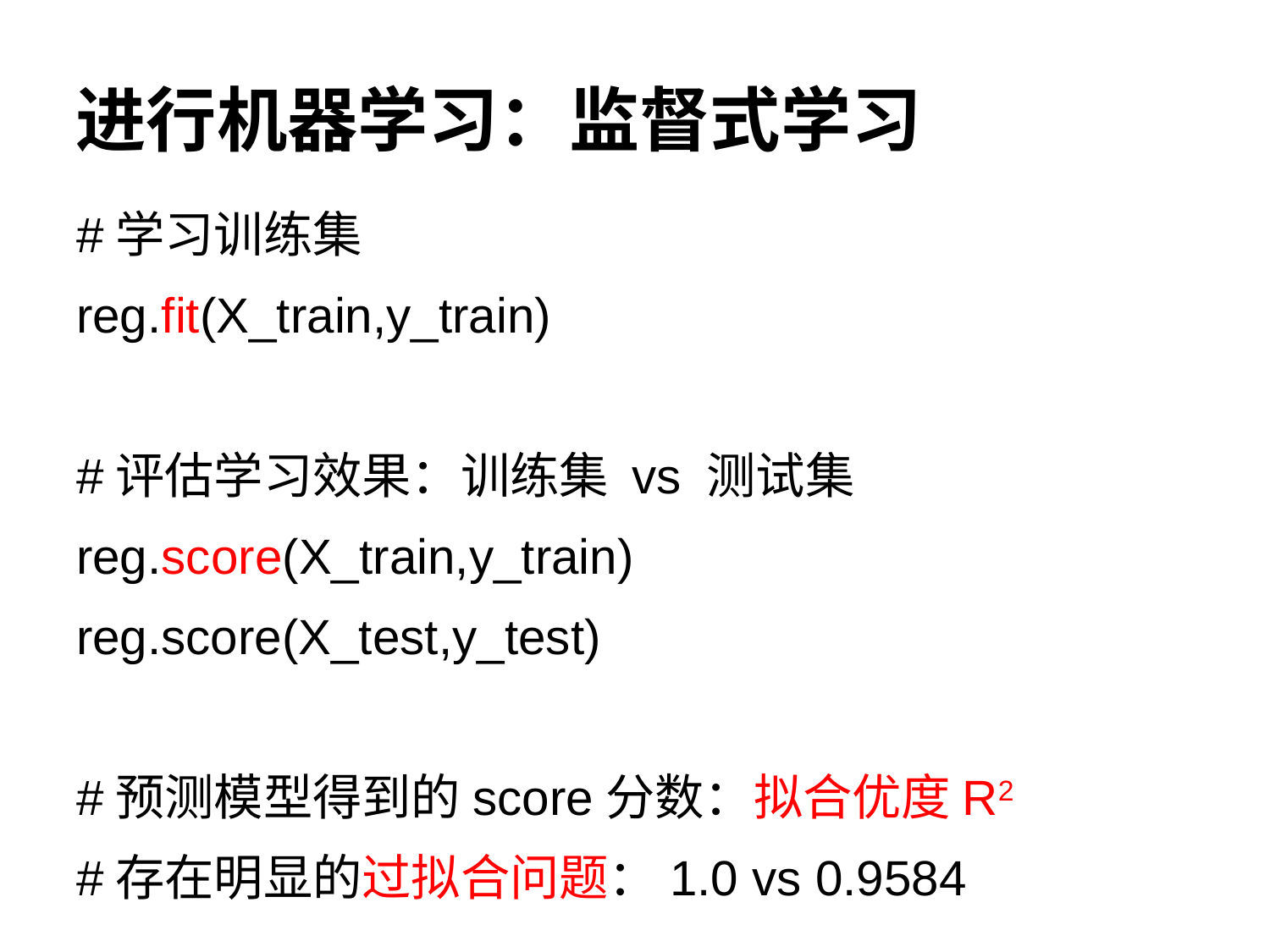

# 进行机器学习：监督式学习
#学习训练集
reg.fit(X_train,y_train)

#评估学习效果：训练集 vs 测试集
reg.score(X_train,y_train)
reg.score(X_test,y_test)

#预测模型得到的score分数：拟合优度R2
#存在明显的过拟合问题：1.0 vs 0.9584